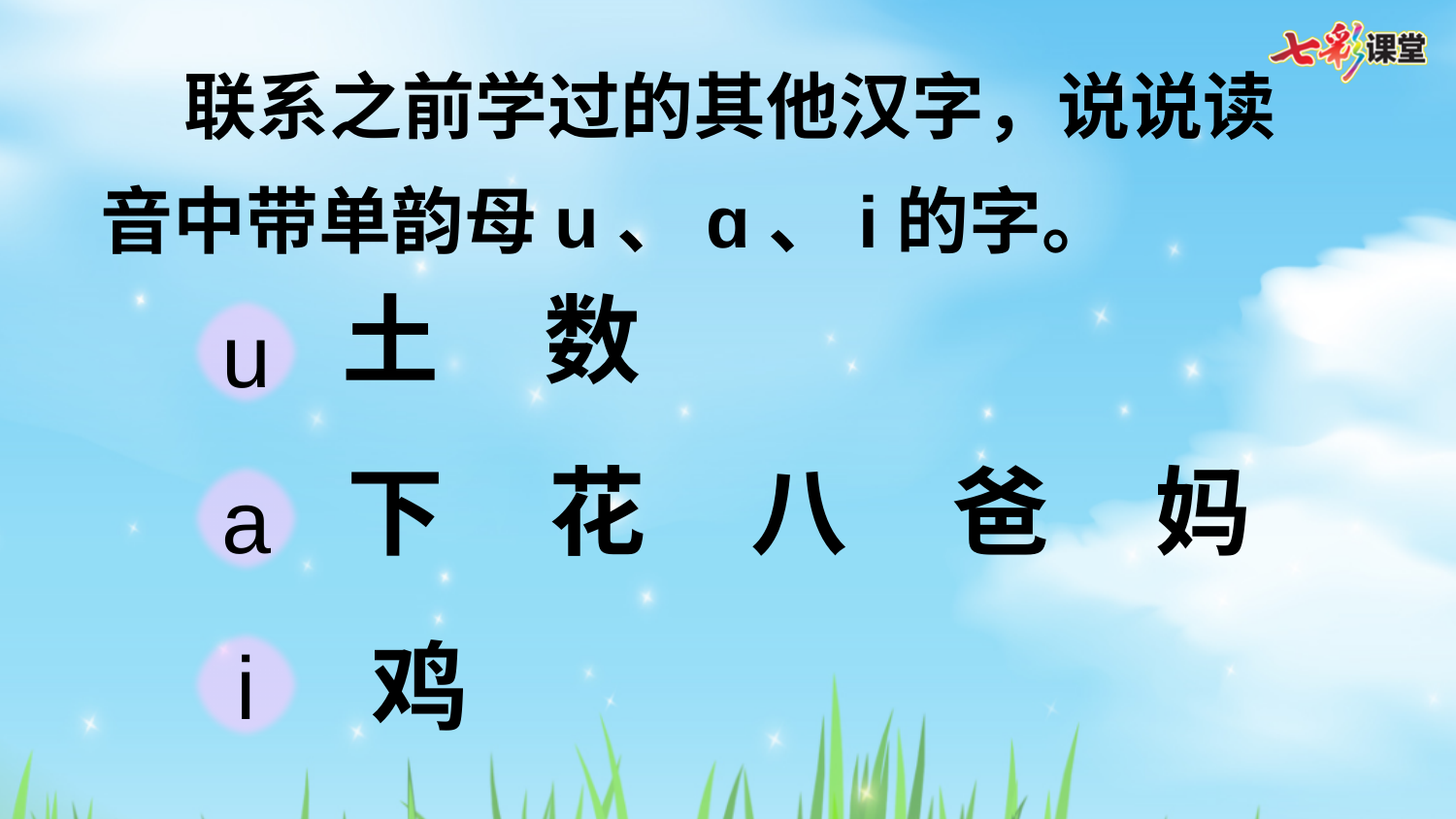

联系之前学过的其他汉字，说说读音中带单韵母u、ɑ、i的字。
土
数
u
下
花
八
爸
妈
a
鸡
i